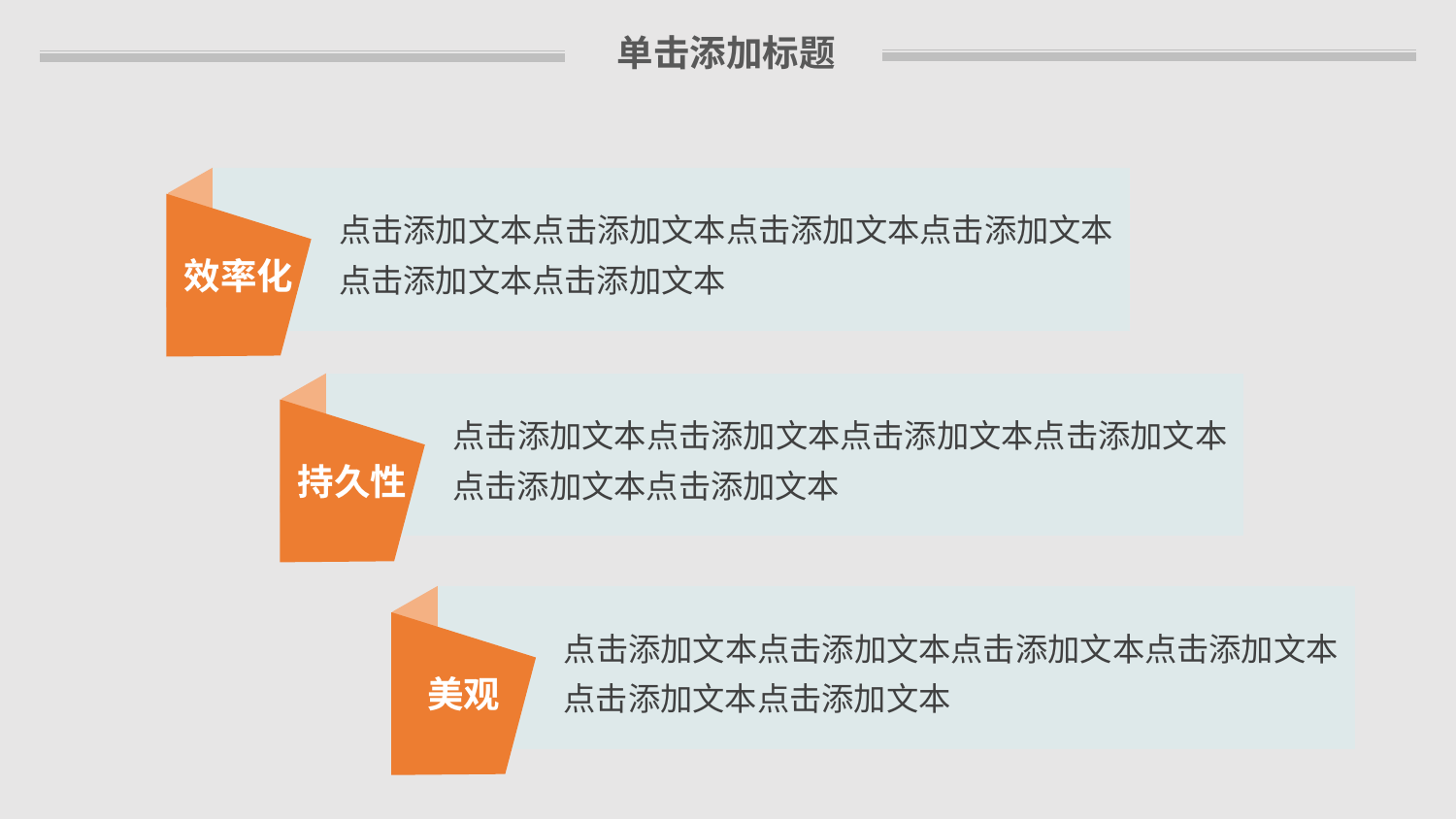

单击添加标题
点击添加文本点击添加文本点击添加文本点击添加文本点击添加文本点击添加文本
效率化

点击添加文本点击添加文本点击添加文本点击添加文本点击添加文本点击添加文本
持久性

点击添加文本点击添加文本点击添加文本点击添加文本点击添加文本点击添加文本
美观